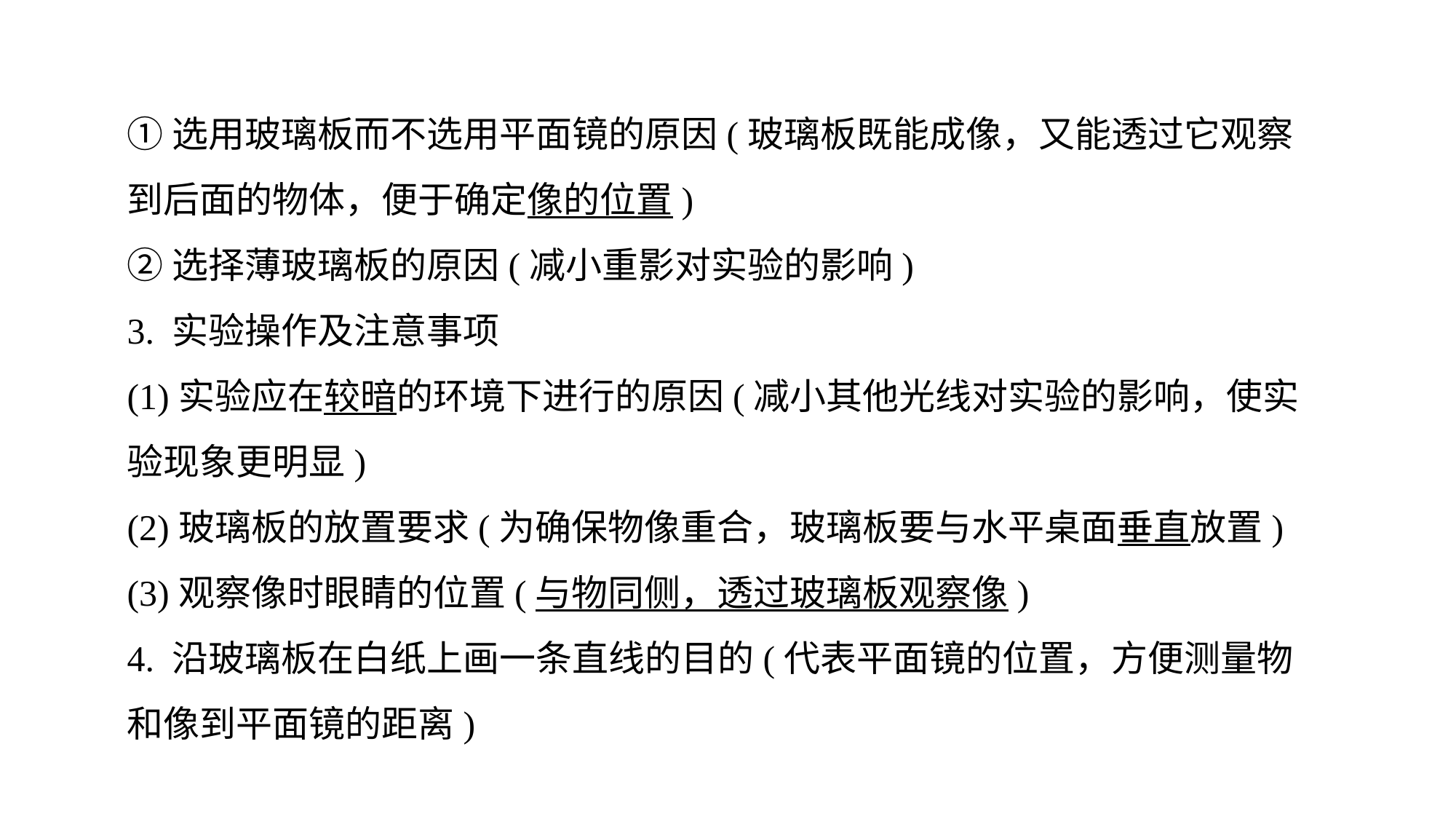

①选用玻璃板而不选用平面镜的原因(玻璃板既能成像，又能透过它观察到后面的物体，便于确定像的位置)
②选择薄玻璃板的原因(减小重影对实验的影响)
3. 实验操作及注意事项
(1)实验应在较暗的环境下进行的原因(减小其他光线对实验的影响，使实验现象更明显)
(2)玻璃板的放置要求(为确保物像重合，玻璃板要与水平桌面垂直放置)
(3)观察像时眼睛的位置(与物同侧，透过玻璃板观察像)
4. 沿玻璃板在白纸上画一条直线的目的(代表平面镜的位置，方便测量物和像到平面镜的距离)